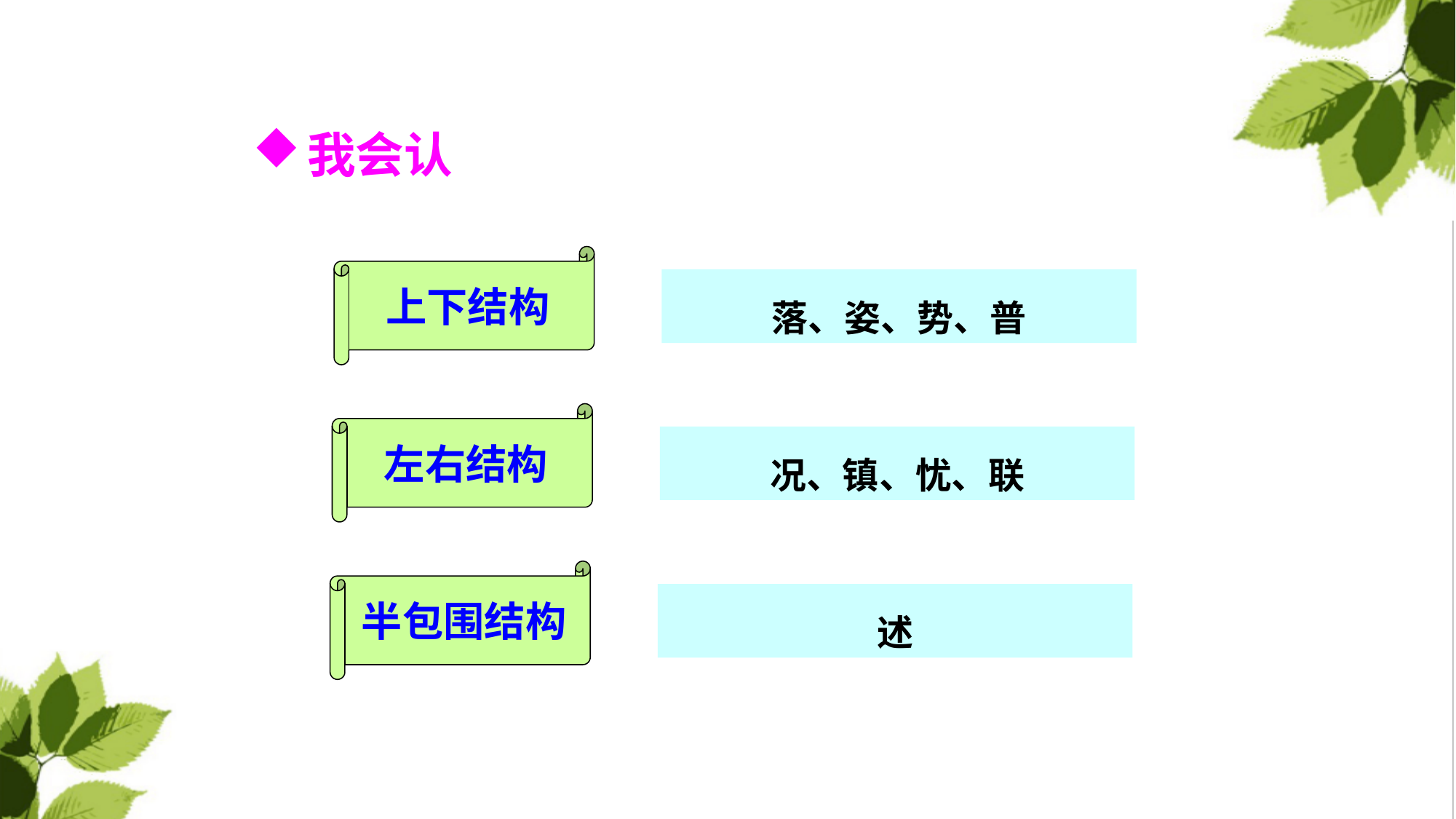

我会认
上下结构
落、姿、势、普
左右结构
况、镇、忧、联
半包围结构
述